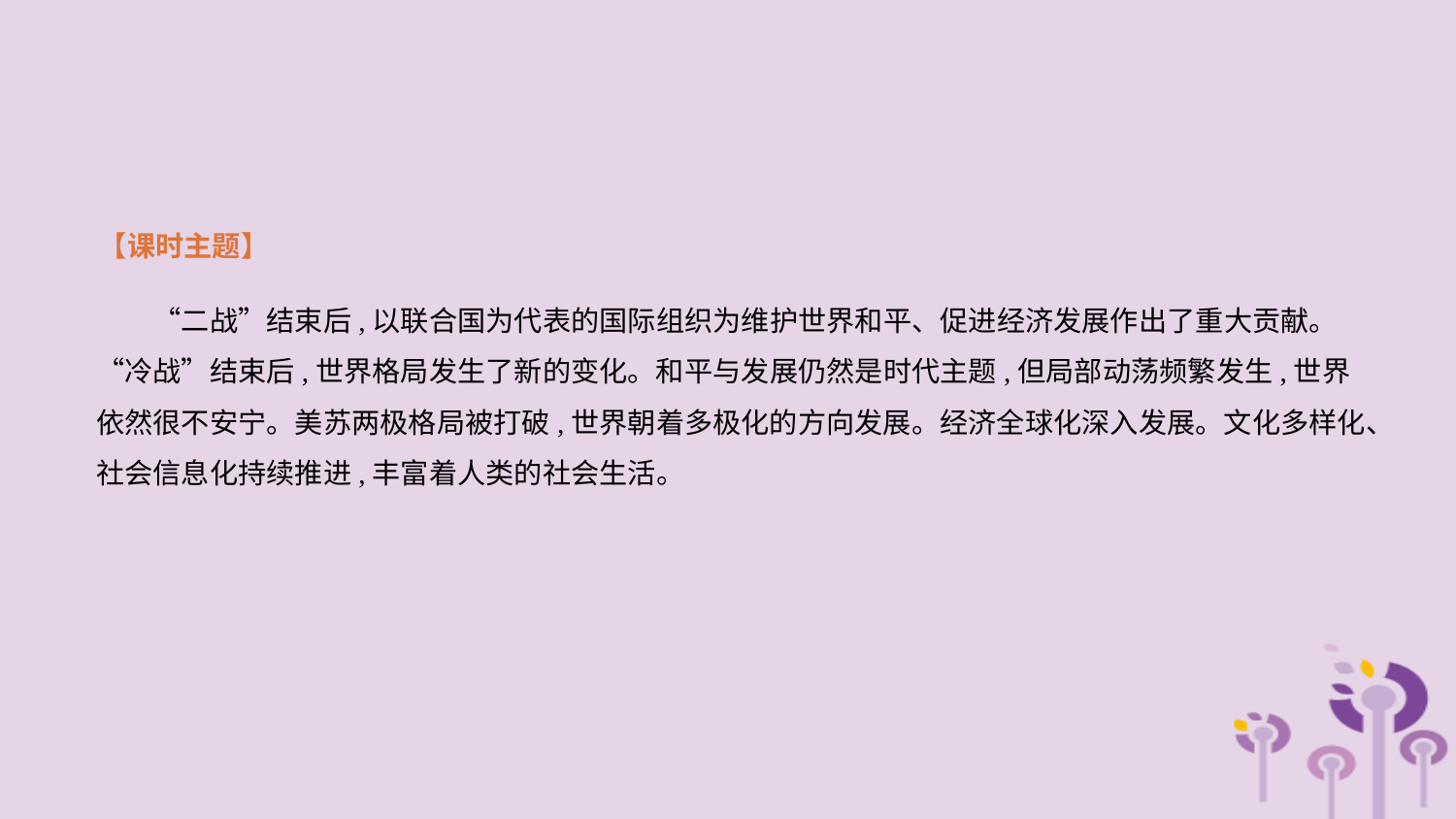

【课时主题】
　　“二战”结束后,以联合国为代表的国际组织为维护世界和平、促进经济发展作出了重大贡献。“冷战”结束后,世界格局发生了新的变化。和平与发展仍然是时代主题,但局部动荡频繁发生,世界依然很不安宁。美苏两极格局被打破,世界朝着多极化的方向发展。经济全球化深入发展。文化多样化、社会信息化持续推进,丰富着人类的社会生活。